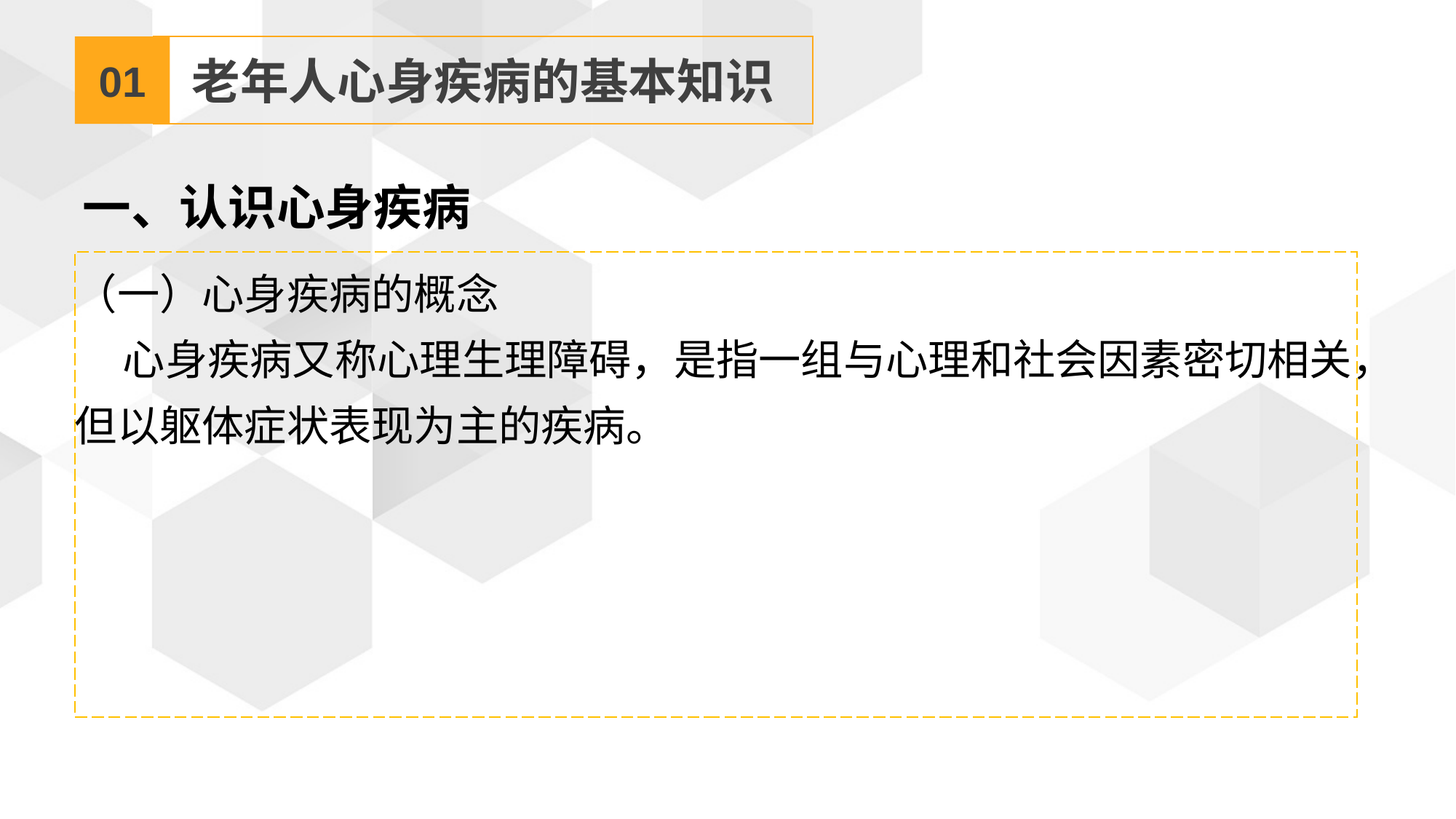

01
老年人心身疾病的基本知识
一、认识心身疾病
（一）心身疾病的概念
    心身疾病又称心理生理障碍，是指一组与心理和社会因素密切相关，但以躯体症状表现为主的疾病。